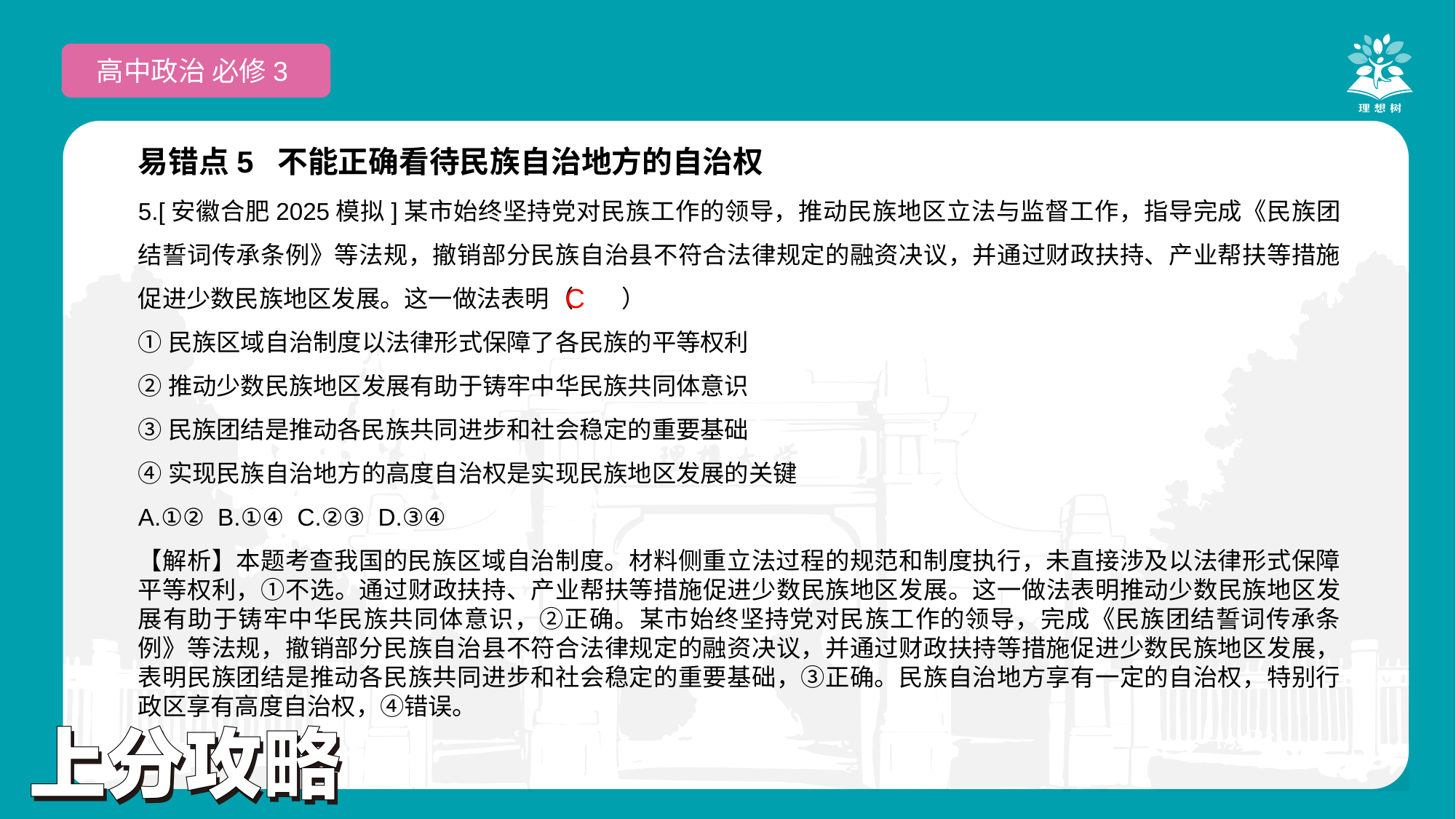

高中政治 必修3
易错点5  不能正确看待民族自治地方的自治权
5.[安徽合肥2025模拟]某市始终坚持党对民族工作的领导，推动民族地区立法与监督工作，指导完成《民族团结誓词传承条例》等法规，撤销部分民族自治县不符合法律规定的融资决议，并通过财政扶持、产业帮扶等措施促进少数民族地区发展。这一做法表明（　　）
①民族区域自治制度以法律形式保障了各民族的平等权利
②推动少数民族地区发展有助于铸牢中华民族共同体意识
③民族团结是推动各民族共同进步和社会稳定的重要基础
④实现民族自治地方的高度自治权是实现民族地区发展的关键
A.①②  B.①④  C.②③  D.③④
C
【解析】本题考查我国的民族区域自治制度。材料侧重立法过程的规范和制度执行，未直接涉及以法律形式保障平等权利，①不选。通过财政扶持、产业帮扶等措施促进少数民族地区发展。这一做法表明推动少数民族地区发展有助于铸牢中华民族共同体意识，②正确。某市始终坚持党对民族工作的领导，完成《民族团结誓词传承条例》等法规，撤销部分民族自治县不符合法律规定的融资决议，并通过财政扶持等措施促进少数民族地区发展，表明民族团结是推动各民族共同进步和社会稳定的重要基础，③正确。民族自治地方享有一定的自治权，特别行政区享有高度自治权，④错误。